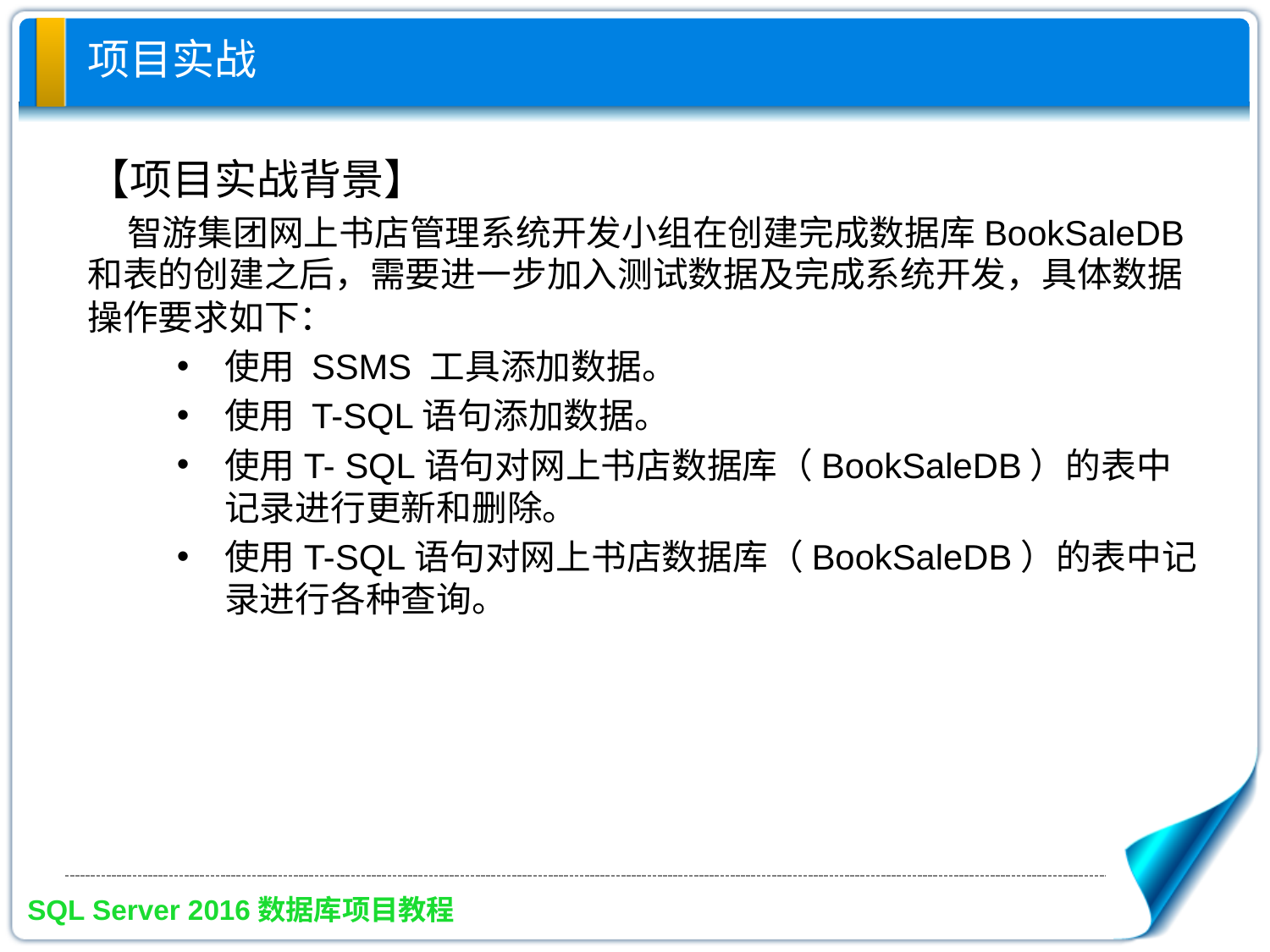

# 项目实战
【项目实战背景】
    智游集团网上书店管理系统开发小组在创建完成数据库BookSaleDB 和表的创建之后，需要进一步加入测试数据及完成系统开发，具体数据操作要求如下：
使用 SSMS 工具添加数据。
使用 T-SQL语句添加数据。
使用T- SQL语句对网上书店数据库（BookSaleDB）的表中记录进行更新和删除。
使用T-SQL语句对网上书店数据库（BookSaleDB）的表中记录进行各种查询。